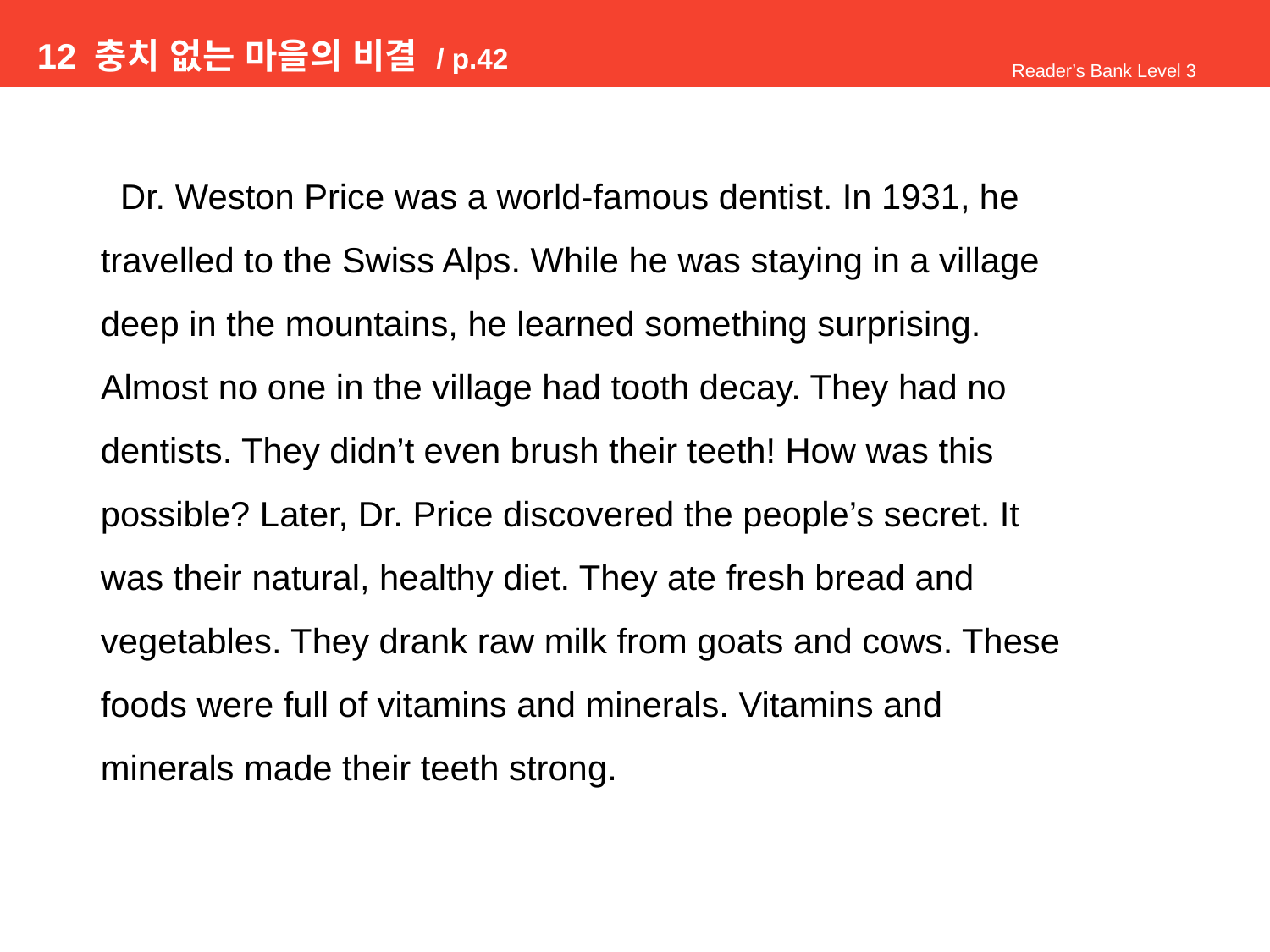

# 12 충치 없는 마을의 비결 / p.42
Reader’s Bank Level 3

  Dr. Weston Price was a world-famous dentist. In 1931, he
travelled to the Swiss Alps. While he was staying in a village
deep in the mountains, he learned something surprising.
Almost no one in the village had tooth decay. They had no
dentists. They didn’t even brush their teeth! How was this
possible? Later, Dr. Price discovered the people’s secret. It
was their natural, healthy diet. They ate fresh bread and
vegetables. They drank raw milk from goats and cows. These
foods were full of vitamins and minerals. Vitamins and
minerals made their teeth strong.